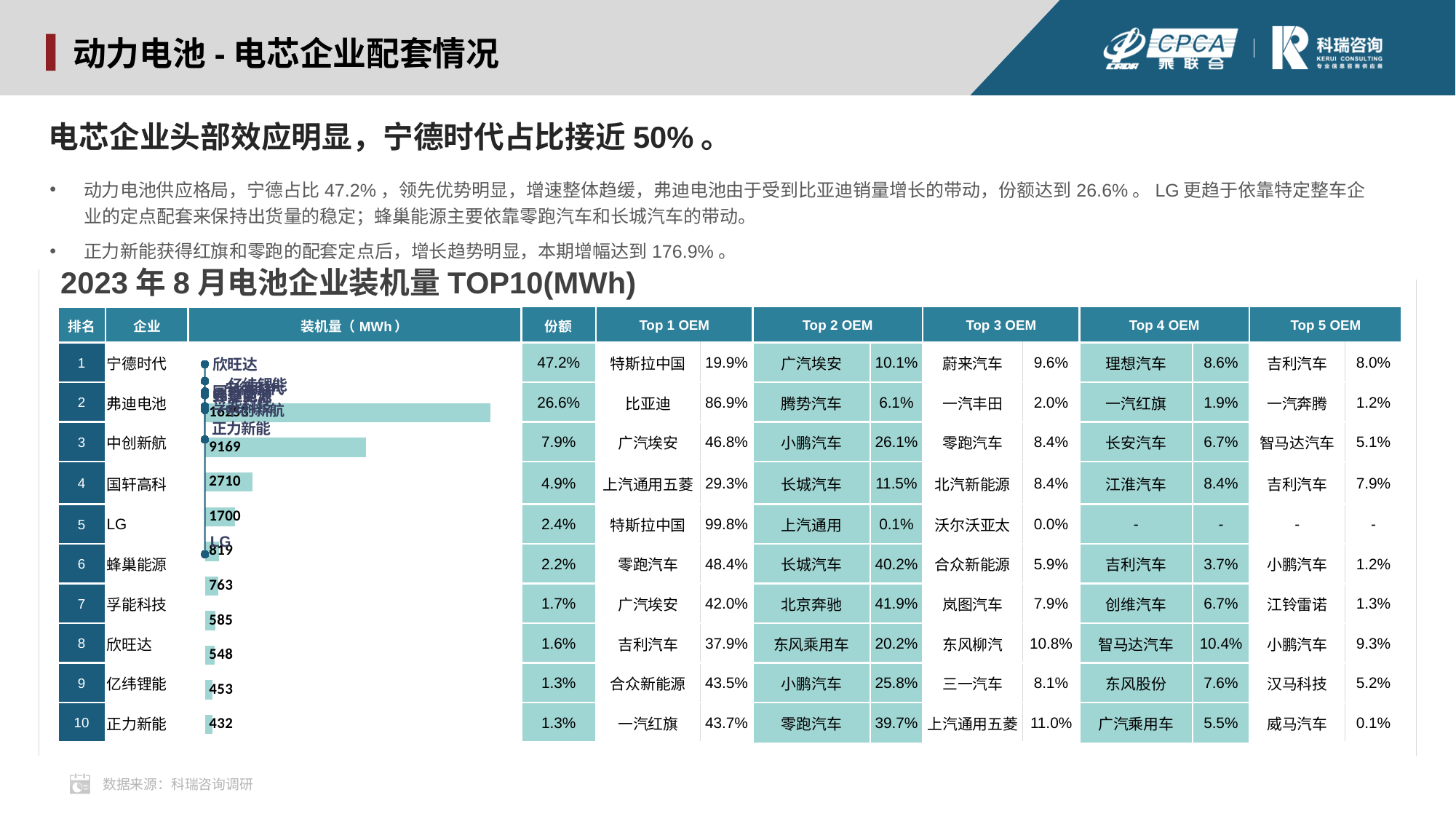

动力电池-电芯企业配套情况
电芯企业头部效应明显，宁德时代占比接近50%。
动力电池供应格局，宁德占比47.2%，领先优势明显，增速整体趋缓，弗迪电池由于受到比亚迪销量增长的带动，份额达到26.6%。LG更趋于依靠特定整车企业的定点配套来保持出货量的稳定；蜂巢能源主要依靠零跑汽车和长城汽车的带动。
正力新能获得红旗和零跑的配套定点后，增长趋势明显，本期增幅达到176.9%。
2023年8月电池企业装机量TOP10(MWh)
| 排名 | 企业 | 装机量（MWh） | 份额 | Top 1 OEM |  | Top 2 OEM |  | Top 3 OEM |  | Top 4 OEM |  | Top 5 OEM |  |
| --- | --- | --- | --- | --- | --- | --- | --- | --- | --- | --- | --- | --- | --- |
| 1 | 宁德时代 |  | 47.2% | 特斯拉中国 | 19.9% | 广汽埃安 | 10.1% | 蔚来汽车 | 9.6% | 理想汽车 | 8.6% | 吉利汽车 | 8.0% |
| 2 | 弗迪电池 |  | 26.6% | 比亚迪 | 86.9% | 腾势汽车 | 6.1% | 一汽丰田 | 2.0% | 一汽红旗 | 1.9% | 一汽奔腾 | 1.2% |
| 3 | 中创新航 |  | 7.9% | 广汽埃安 | 46.8% | 小鹏汽车 | 26.1% | 零跑汽车 | 8.4% | 长安汽车 | 6.7% | 智马达汽车 | 5.1% |
| 4 | 国轩高科 |  | 4.9% | 上汽通用五菱 | 29.3% | 长城汽车 | 11.5% | 北汽新能源 | 8.4% | 江淮汽车 | 8.4% | 吉利汽车 | 7.9% |
| 5 | LG |  | 2.4% | 特斯拉中国 | 99.8% | 上汽通用 | 0.1% | 沃尔沃亚太 | 0.0% | - | - | - | - |
| 6 | 蜂巢能源 |  | 2.2% | 零跑汽车 | 48.4% | 长城汽车 | 40.2% | 合众新能源 | 5.9% | 吉利汽车 | 3.7% | 小鹏汽车 | 1.2% |
| 7 | 孚能科技 |  | 1.7% | 广汽埃安 | 42.0% | 北京奔驰 | 41.9% | 岚图汽车 | 7.9% | 创维汽车 | 6.7% | 江铃雷诺 | 1.3% |
| 8 | 欣旺达 |  | 1.6% | 吉利汽车 | 37.9% | 东风乘用车 | 20.2% | 东风柳汽 | 10.8% | 智马达汽车 | 10.4% | 小鹏汽车 | 9.3% |
| 9 | 亿纬锂能 |  | 1.3% | 合众新能源 | 43.5% | 小鹏汽车 | 25.8% | 三一汽车 | 8.1% | 东风股份 | 7.6% | 汉马科技 | 5.2% |
| 10 | 正力新能 |  | 1.3% | 一汽红旗 | 43.7% | 零跑汽车 | 39.7% | 上汽通用五菱 | 11.0% | 广汽乘用车 | 5.5% | 威马汽车 | 0.1% |

### Chart

| Category | 2023 | YoY |
|---|---|---|
| 宁德时代 | 16252.70049 | 10.0 |
| 弗迪电池 | 9168.702031 | 9.0 |
| 中创新航 | 2709.853863 | 8.0 |
| 国轩高科 | 1700.311518 | 7.0 |
| LG | 818.9406 | 6.0 |
| 蜂巢能源 | 763.314862 | 5.0 |
| 孚能科技 | 585.0609912 | 4.0 |
| 欣旺达 | 548.237634 | 3.0 |
| 亿纬锂能 | 452.7172976 | 2.0 |
| 正力新能 | 432.0285765 | 1.0 |
数据来源：科瑞咨询调研